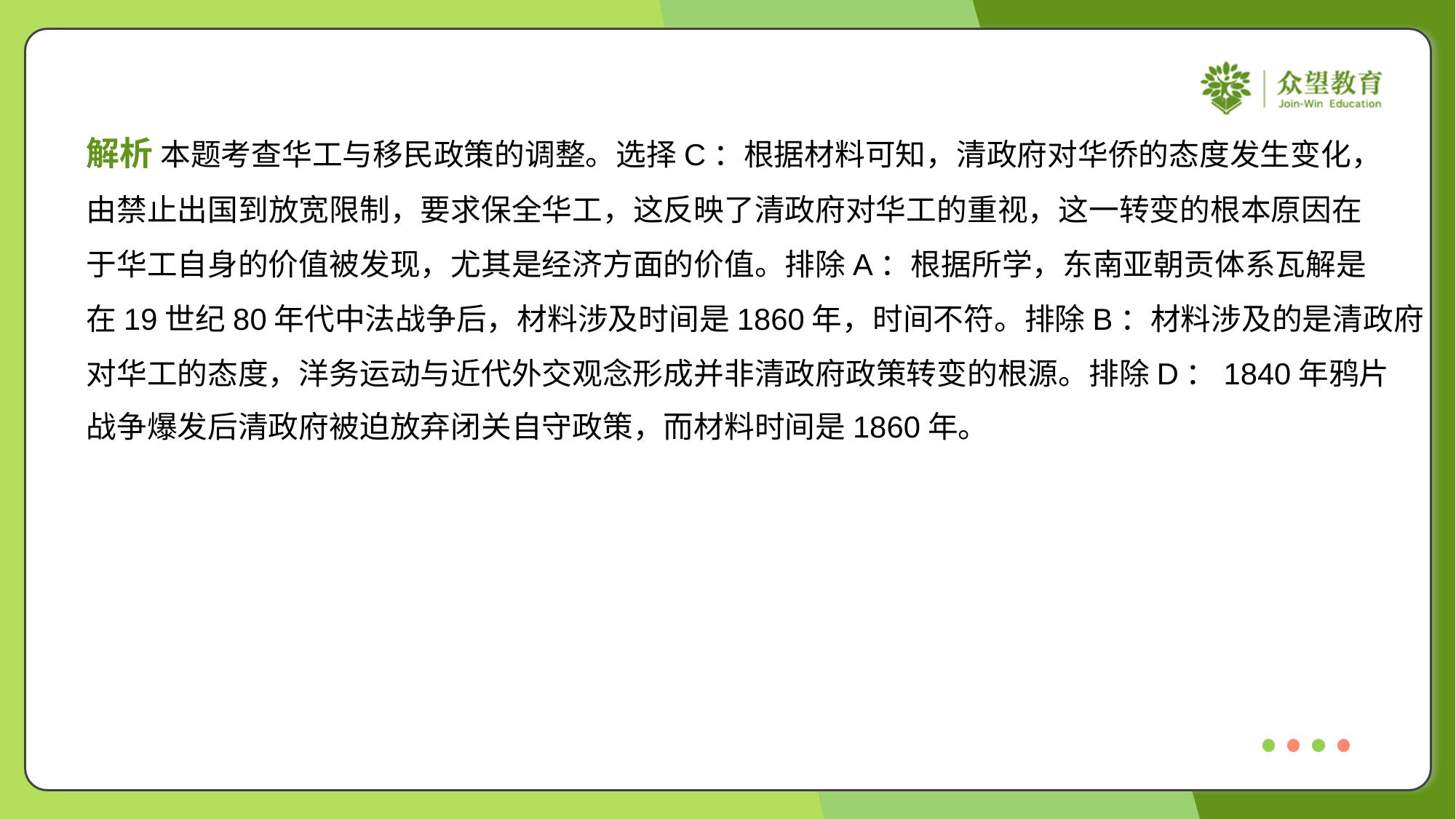

解析 本题考查华工与移民政策的调整。选择C：根据材料可知，清政府对华侨的态度发生变化，
由禁止出国到放宽限制，要求保全华工，这反映了清政府对华工的重视，这一转变的根本原因在
于华工自身的价值被发现，尤其是经济方面的价值。排除A：根据所学，东南亚朝贡体系瓦解是
在19世纪80年代中法战争后，材料涉及时间是1860年，时间不符。排除B：材料涉及的是清政府
对华工的态度，洋务运动与近代外交观念形成并非清政府政策转变的根源。排除D：1840年鸦片
战争爆发后清政府被迫放弃闭关自守政策，而材料时间是1860年。